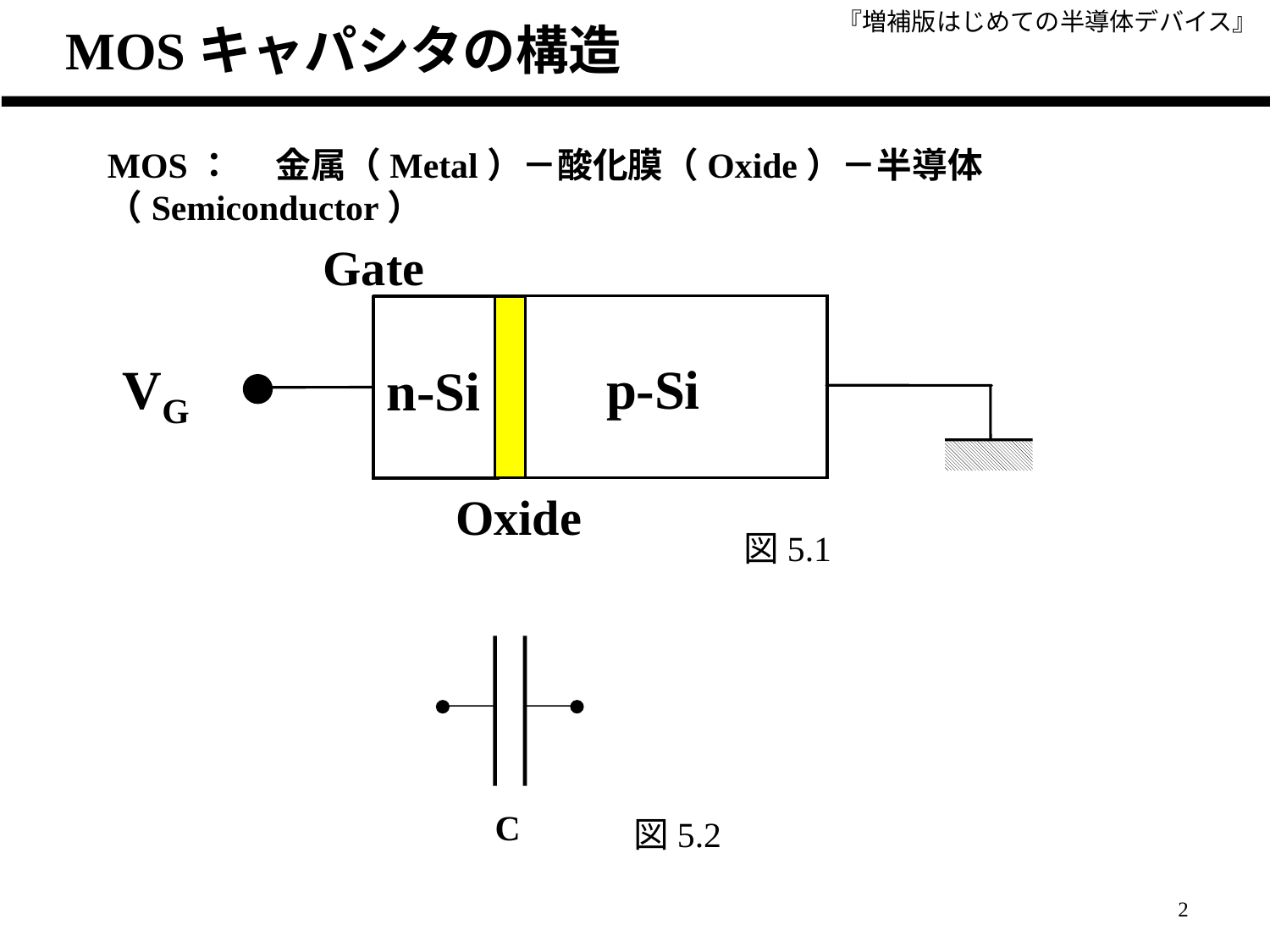

MOSキャパシタの構造
MOS：　 金属（Metal）－酸化膜（Oxide）－半導体（Semiconductor）

Gate

V
p
-
Si
n
-
Si

G
Oxide
図5.1

C
図5.2